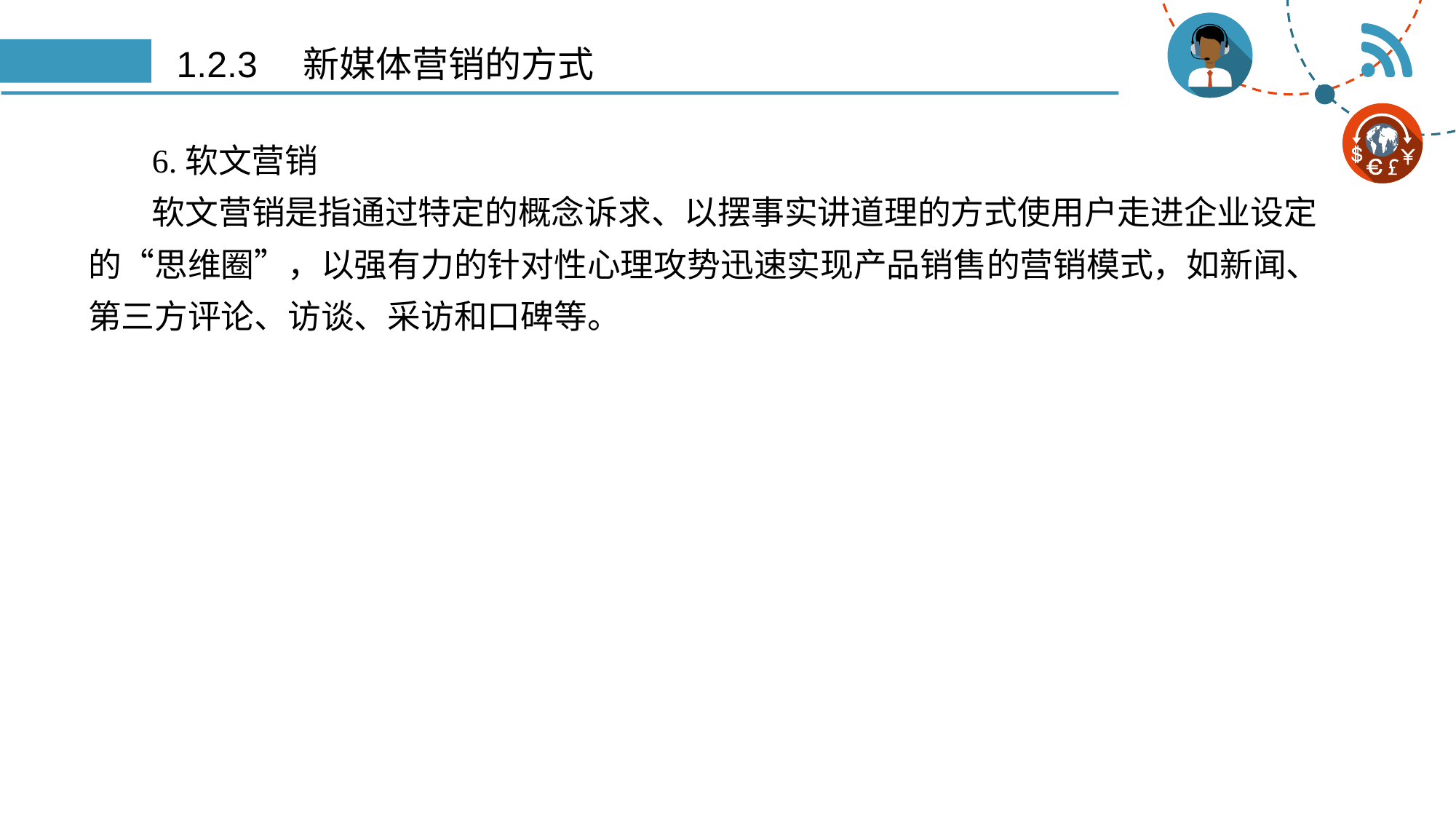

# 1.2.3　新媒体营销的方式
6.软文营销
软文营销是指通过特定的概念诉求、以摆事实讲道理的方式使用户走进企业设定的“思维圈”，以强有力的针对性心理攻势迅速实现产品销售的营销模式，如新闻、第三方评论、访谈、采访和口碑等。